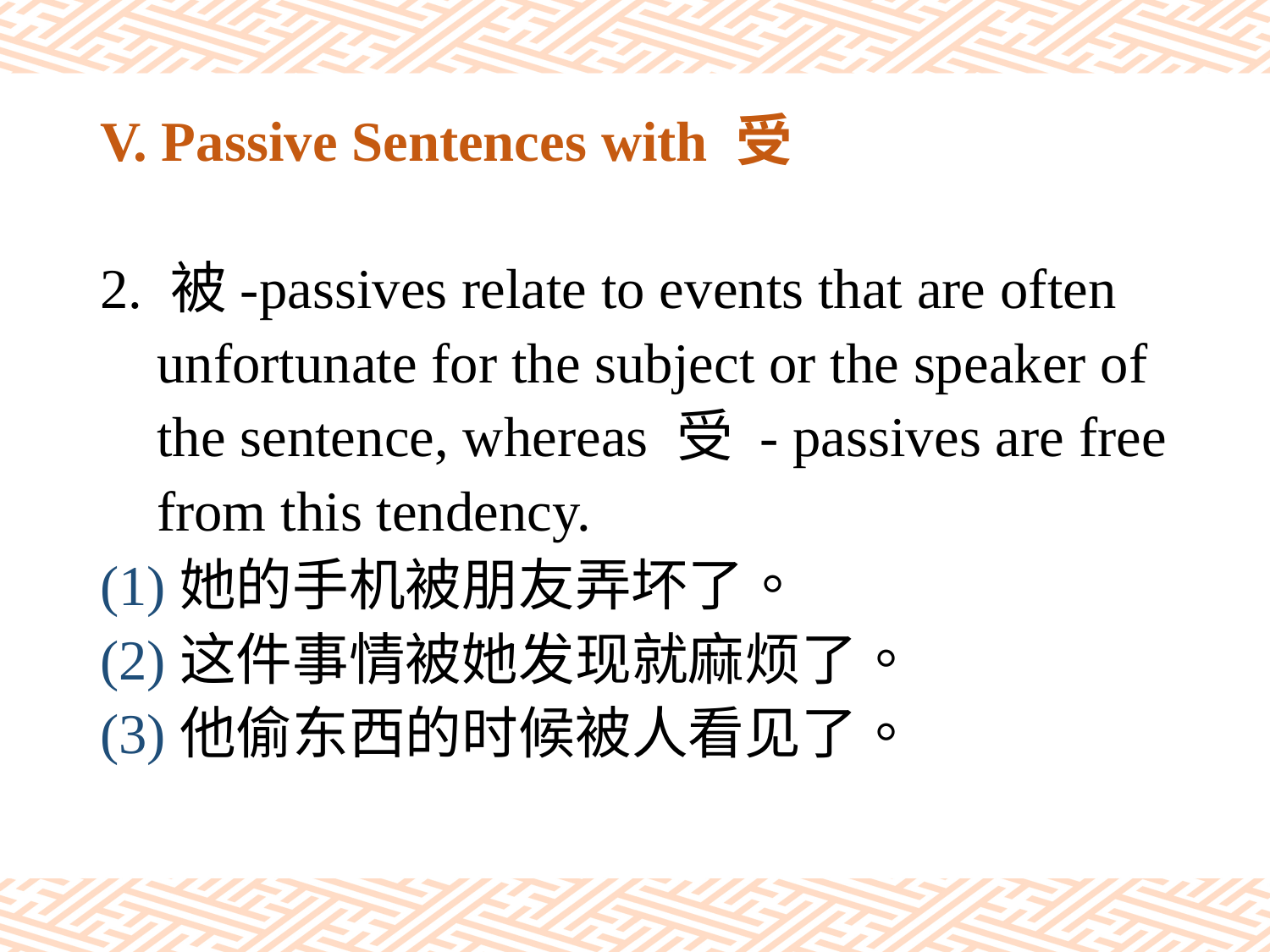

# V. Passive Sentences with 受
2. 被-passives relate to events that are often
    unfortunate for the subject or the speaker of
    the sentence, whereas 受 - passives are free
    from this tendency.
(1)她的手机被朋友弄坏了。
(2)这件事情被她发现就麻烦了。
(3)他偷东西的时候被人看见了。